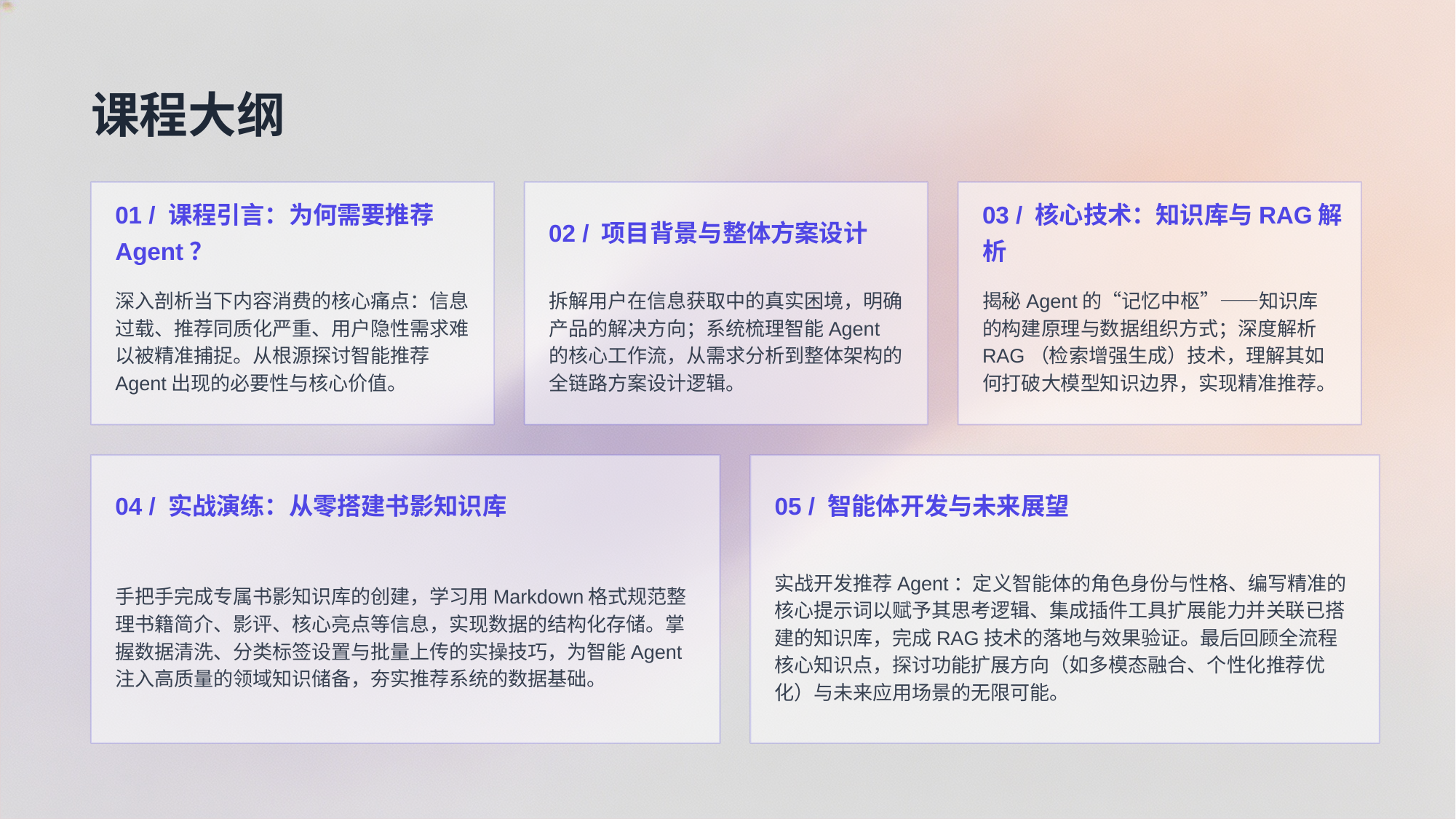

课程大纲

01 / 课程引言：为何需要推荐Agent？
02 / 项目背景与整体方案设计
03 / 核心技术：知识库与RAG解析
深入剖析当下内容消费的核心痛点：信息过载、推荐同质化严重、用户隐性需求难以被精准捕捉。从根源探讨智能推荐Agent出现的必要性与核心价值。
拆解用户在信息获取中的真实困境，明确产品的解决方向；系统梳理智能Agent的核心工作流，从需求分析到整体架构的全链路方案设计逻辑。
揭秘Agent的“记忆中枢”——知识库的构建原理与数据组织方式；深度解析RAG（检索增强生成）技术，理解其如何打破大模型知识边界，实现精准推荐。

04 / 实战演练：从零搭建书影知识库
05 / 智能体开发与未来展望
手把手完成专属书影知识库的创建，学习用Markdown格式规范整理书籍简介、影评、核心亮点等信息，实现数据的结构化存储。掌握数据清洗、分类标签设置与批量上传的实操技巧，为智能Agent注入高质量的领域知识储备，夯实推荐系统的数据基础。
实战开发推荐Agent：定义智能体的角色身份与性格、编写精准的核心提示词以赋予其思考逻辑、集成插件工具扩展能力并关联已搭建的知识库，完成RAG技术的落地与效果验证。最后回顾全流程核心知识点，探讨功能扩展方向（如多模态融合、个性化推荐优化）与未来应用场景的无限可能。